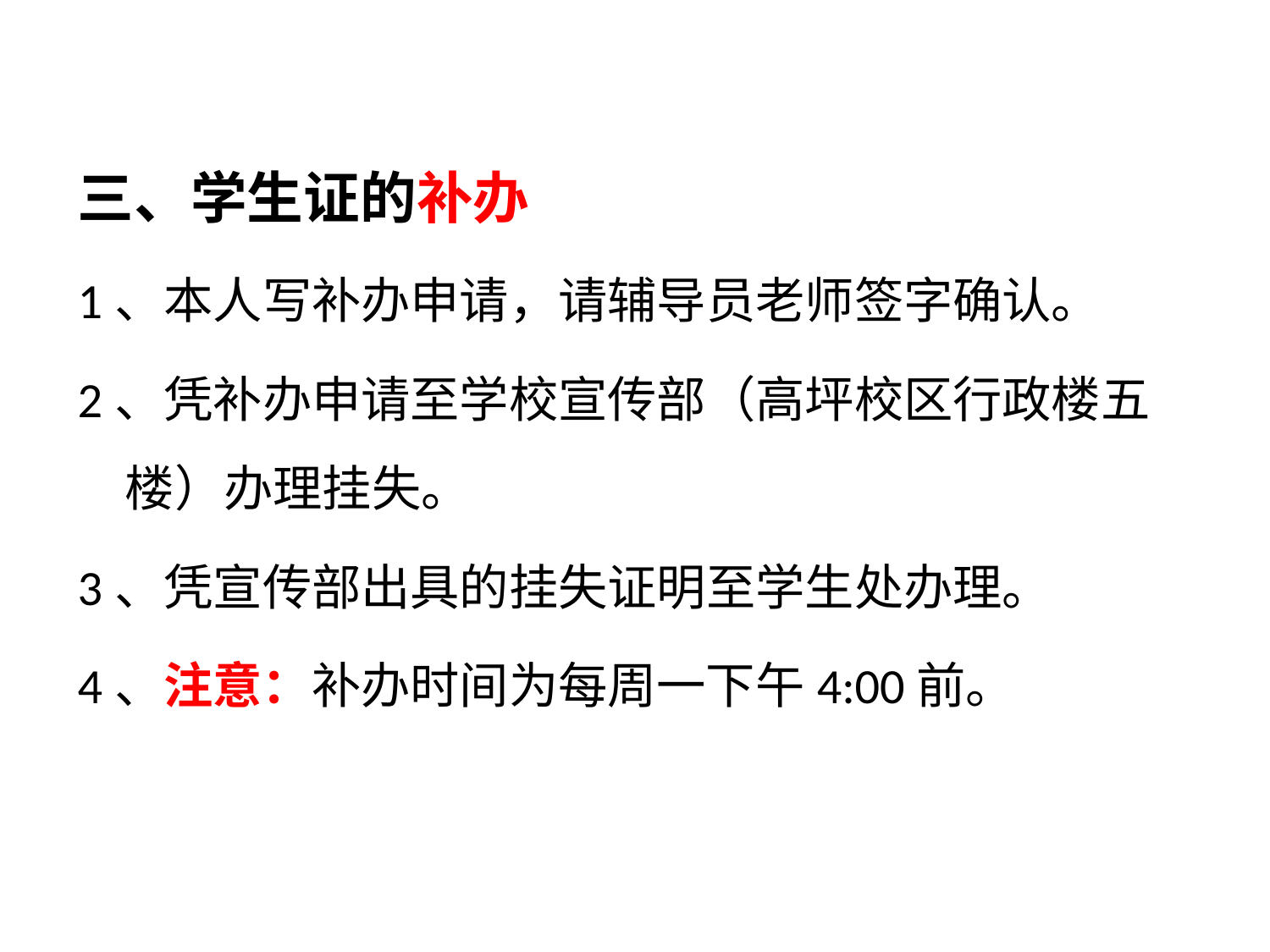

#
三、学生证的补办
1、本人写补办申请，请辅导员老师签字确认。
2、凭补办申请至学校宣传部（高坪校区行政楼五楼）办理挂失。
3、凭宣传部出具的挂失证明至学生处办理。
4、注意：补办时间为每周一下午4:00前。